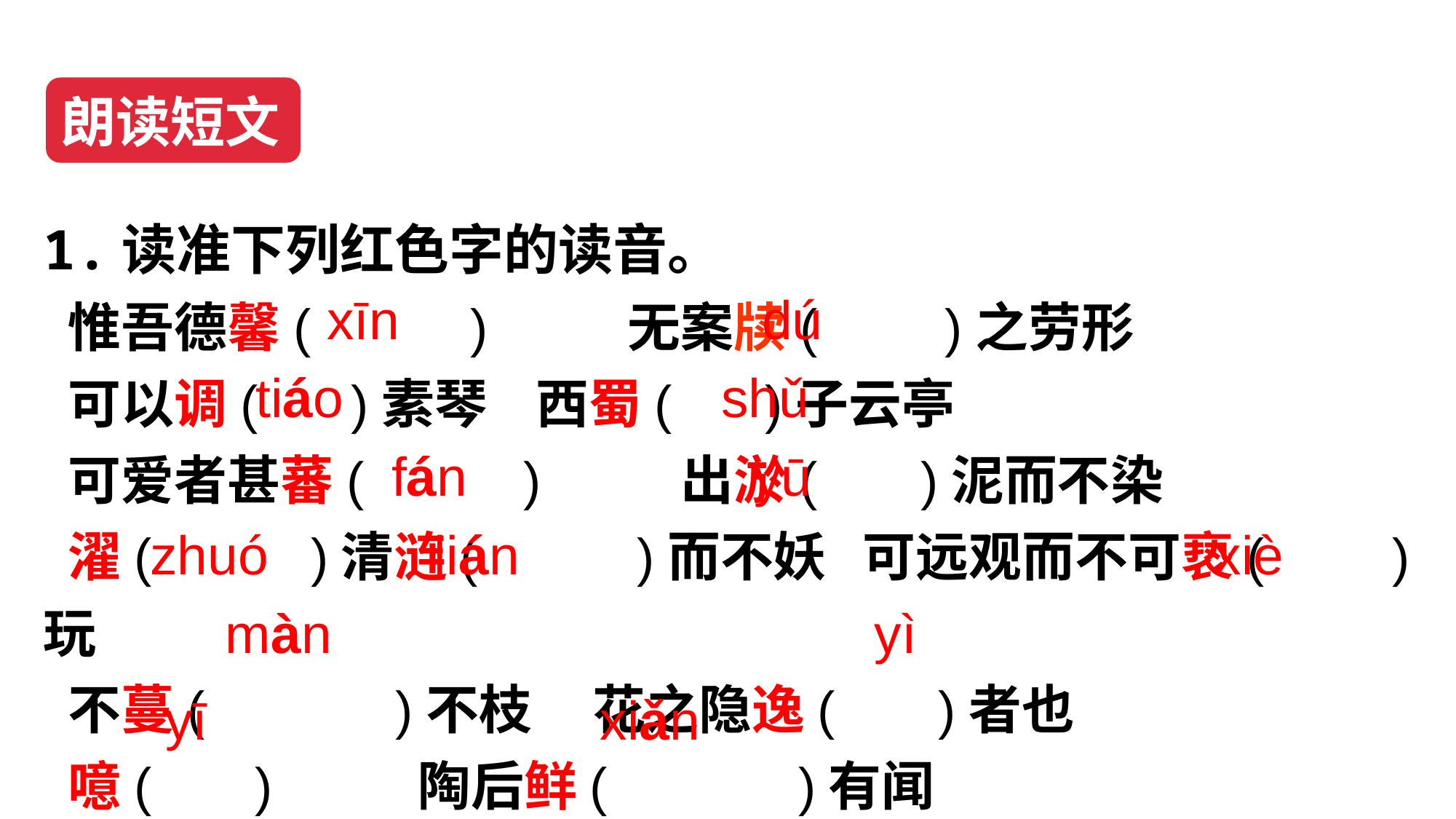

朗读短文
1.读准下列红色字的读音。
 惟吾德馨(     )    无案牍(    )之劳形
 可以调(    )素琴    西蜀(    )子云亭
 可爱者甚蕃(     )    出淤(       )泥而不染
 濯(     )清涟(     )而不妖   可远观而不可亵(    )玩
 不蔓(      )不枝     花之隐逸(       )者也
 噫(       )         陶后鲜(      )有闻
            xīn                        dú
       tiáo                         shǔ
                fán                   yū
zhuó           lián                                              xiè
     màn                                    yì
 yī                          xiǎn